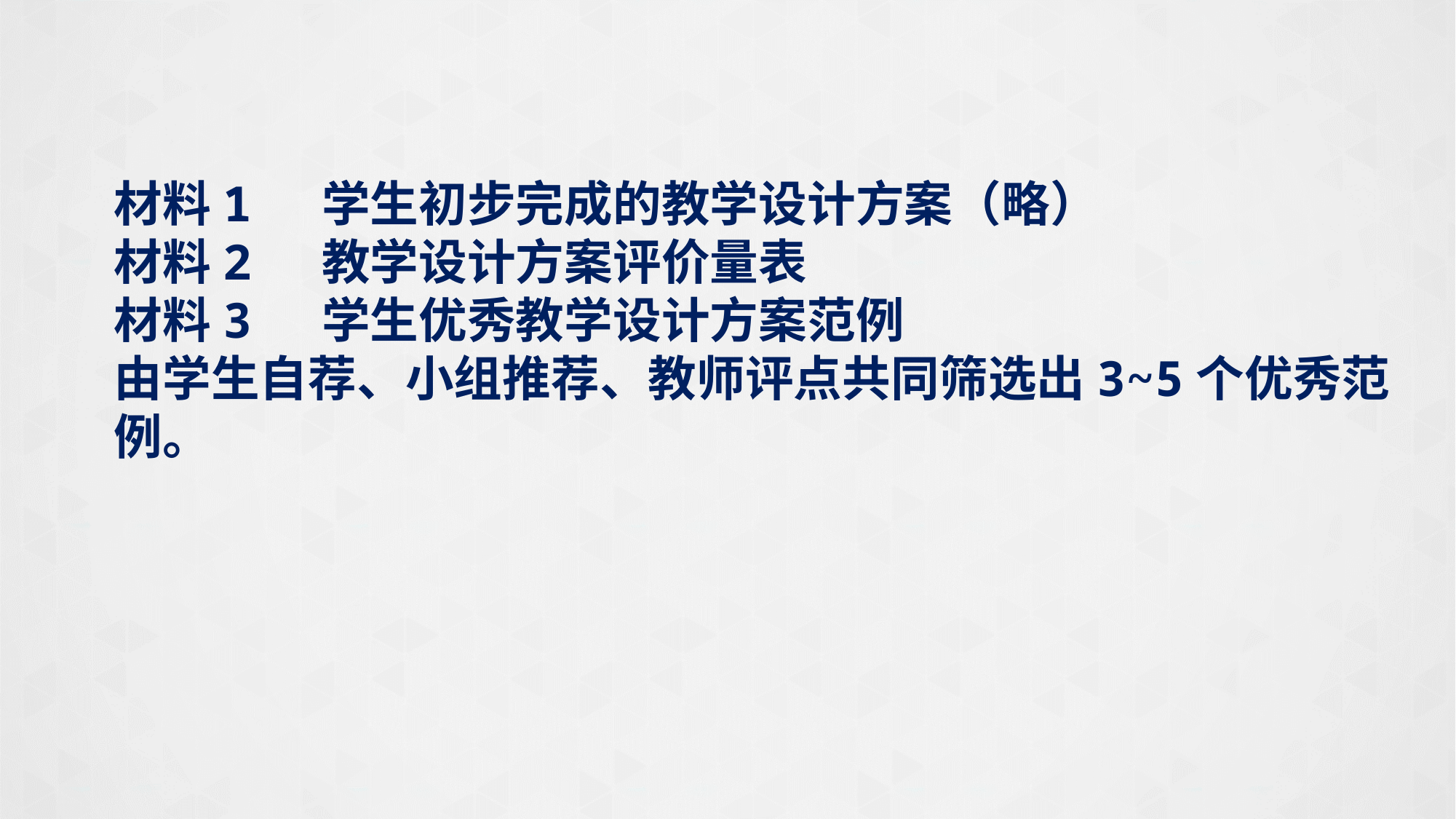

材料1  学生初步完成的教学设计方案（略）
材料2  教学设计方案评价量表
材料3  学生优秀教学设计方案范例
由学生自荐、小组推荐、教师评点共同筛选出3~5个优秀范例。